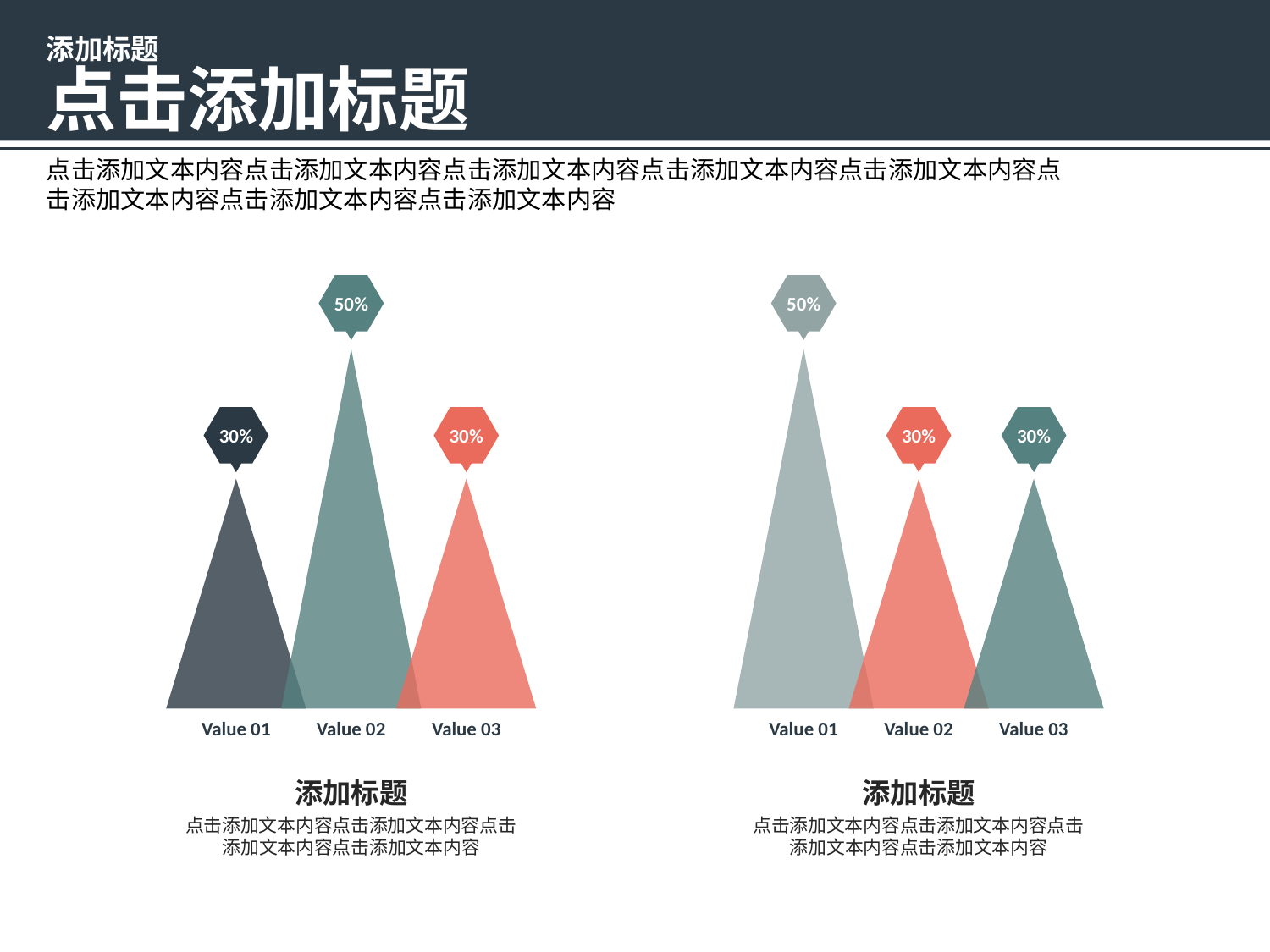

添加标题
点击添加标题
点击添加文本内容点击添加文本内容点击添加文本内容点击添加文本内容点击添加文本内容点击添加文本内容点击添加文本内容点击添加文本内容

50%

30%

30%

Value 01
Value 02
Value 03

50%

30%

30%

Value 01
Value 02
Value 03
添加标题
点击添加文本内容点击添加文本内容点击添加文本内容点击添加文本内容
添加标题
点击添加文本内容点击添加文本内容点击添加文本内容点击添加文本内容